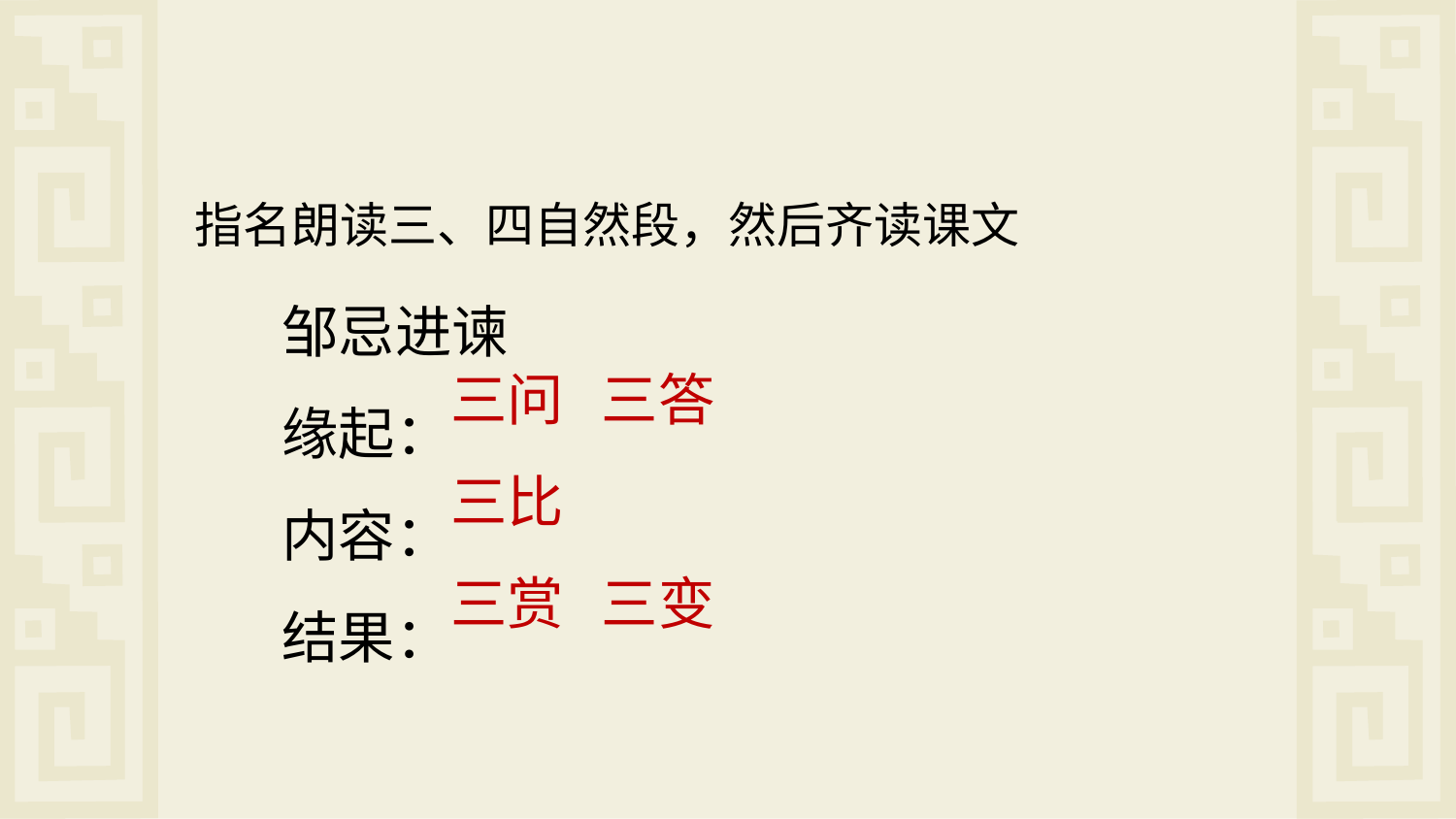

指名朗读三、四自然段，然后齐读课文
邹忌进谏
缘起：
内容：
结果：

三问   三答
三比
三赏   三变